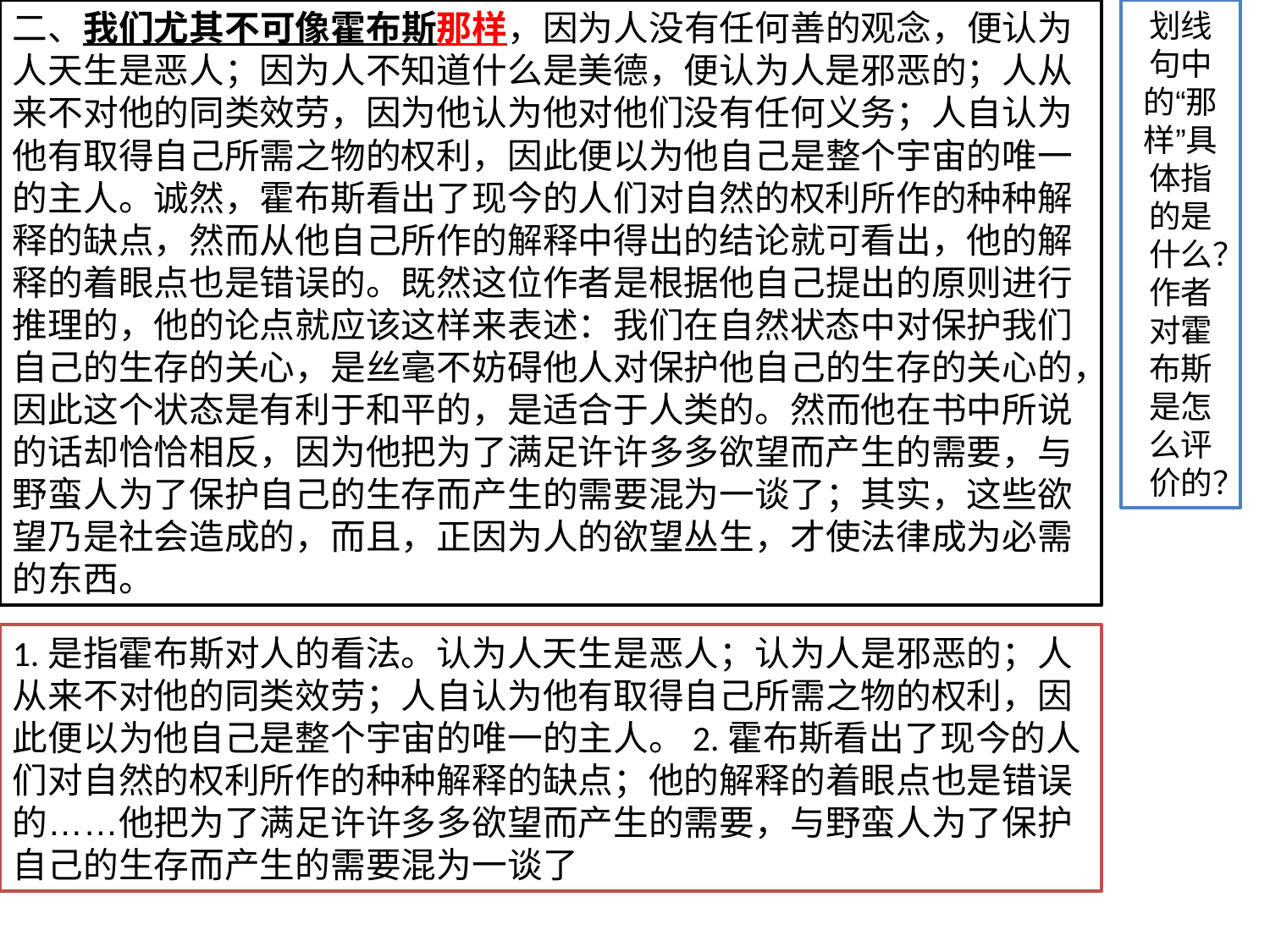

二、我们尤其不可像霍布斯那样，因为人没有任何善的观念，便认为人天生是恶人；因为人不知道什么是美德，便认为人是邪恶的；人从来不对他的同类效劳，因为他认为他对他们没有任何义务；人自认为他有取得自己所需之物的权利，因此便以为他自己是整个宇宙的唯一的主人。诚然，霍布斯看出了现今的人们对自然的权利所作的种种解释的缺点，然而从他自己所作的解释中得出的结论就可看出，他的解释的着眼点也是错误的。既然这位作者是根据他自己提出的原则进行推理的，他的论点就应该这样来表述：我们在自然状态中对保护我们自己的生存的关心，是丝毫不妨碍他人对保护他自己的生存的关心的，因此这个状态是有利于和平的，是适合于人类的。然而他在书中所说的话却恰恰相反，因为他把为了满足许许多多欲望而产生的需要，与野蛮人为了保护自己的生存而产生的需要混为一谈了；其实，这些欲望乃是社会造成的，而且，正因为人的欲望丛生，才使法律成为必需的东西。
划线句中的“那样”具体指的是什么？作者对霍布斯是怎么评价的？
1.是指霍布斯对人的看法。认为人天生是恶人；认为人是邪恶的；人从来不对他的同类效劳；人自认为他有取得自己所需之物的权利，因此便以为他自己是整个宇宙的唯一的主人。2.霍布斯看出了现今的人们对自然的权利所作的种种解释的缺点；他的解释的着眼点也是错误的……他把为了满足许许多多欲望而产生的需要，与野蛮人为了保护自己的生存而产生的需要混为一谈了